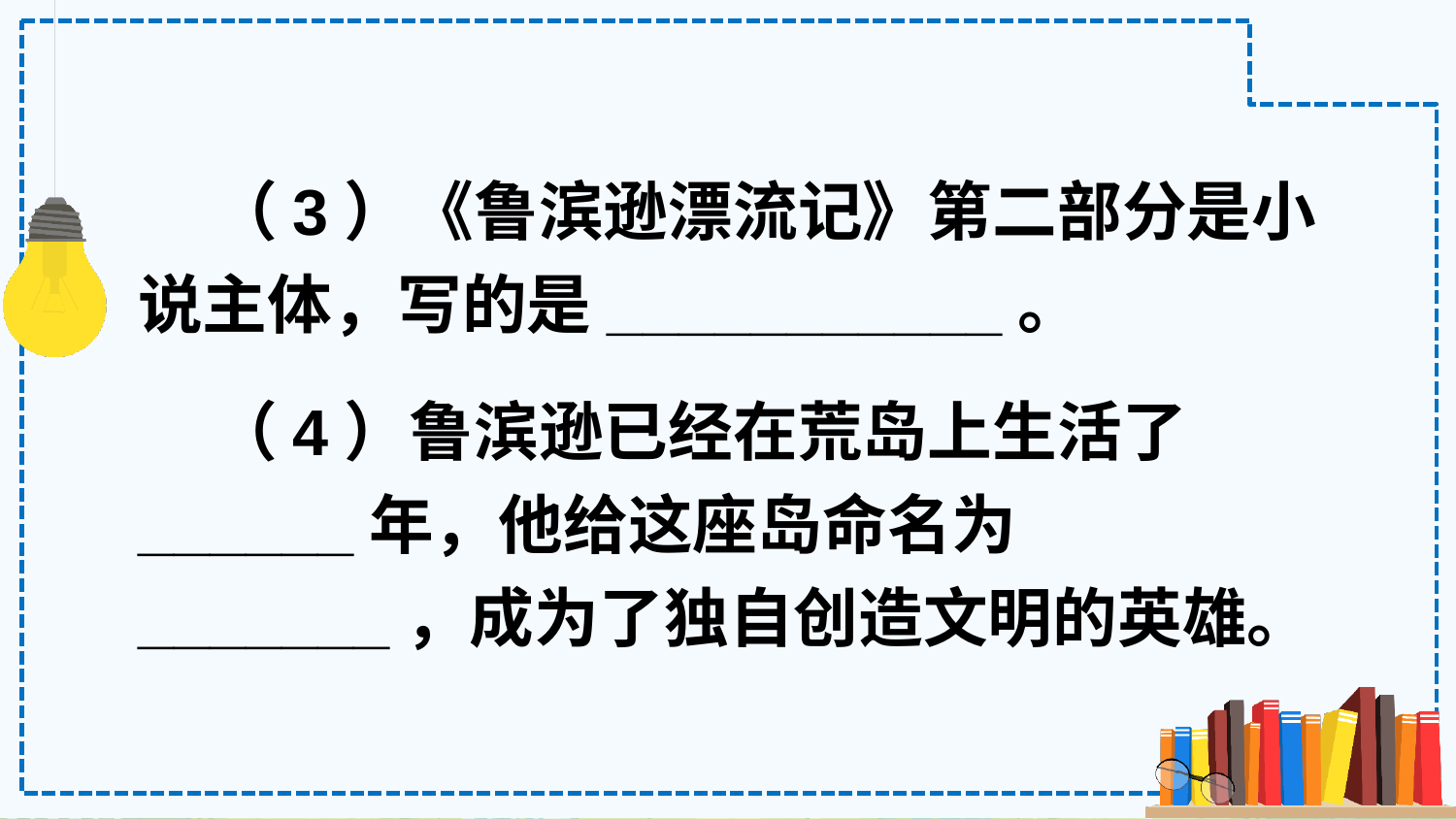

（3）《鲁滨逊漂流记》第二部分是小说主体，写的是___________。
    （4）鲁滨逊已经在荒岛上生活了______年，他给这座岛命名为_______，成为了独自创造文明的英雄。